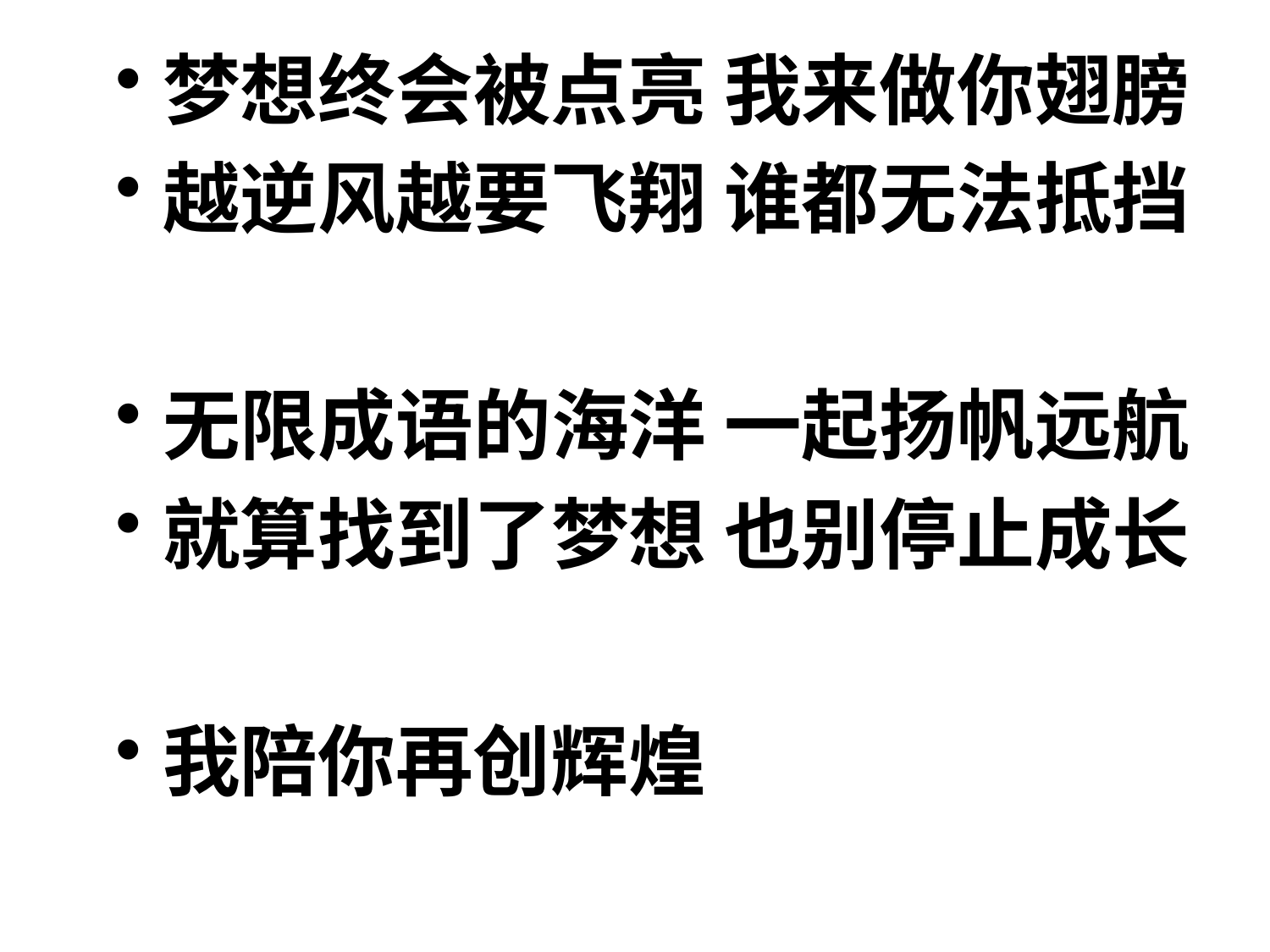

梦想终会被点亮 我来做你翅膀
越逆风越要飞翔 谁都无法抵挡

无限成语的海洋 一起扬帆远航
就算找到了梦想 也别停止成长

我陪你再创辉煌